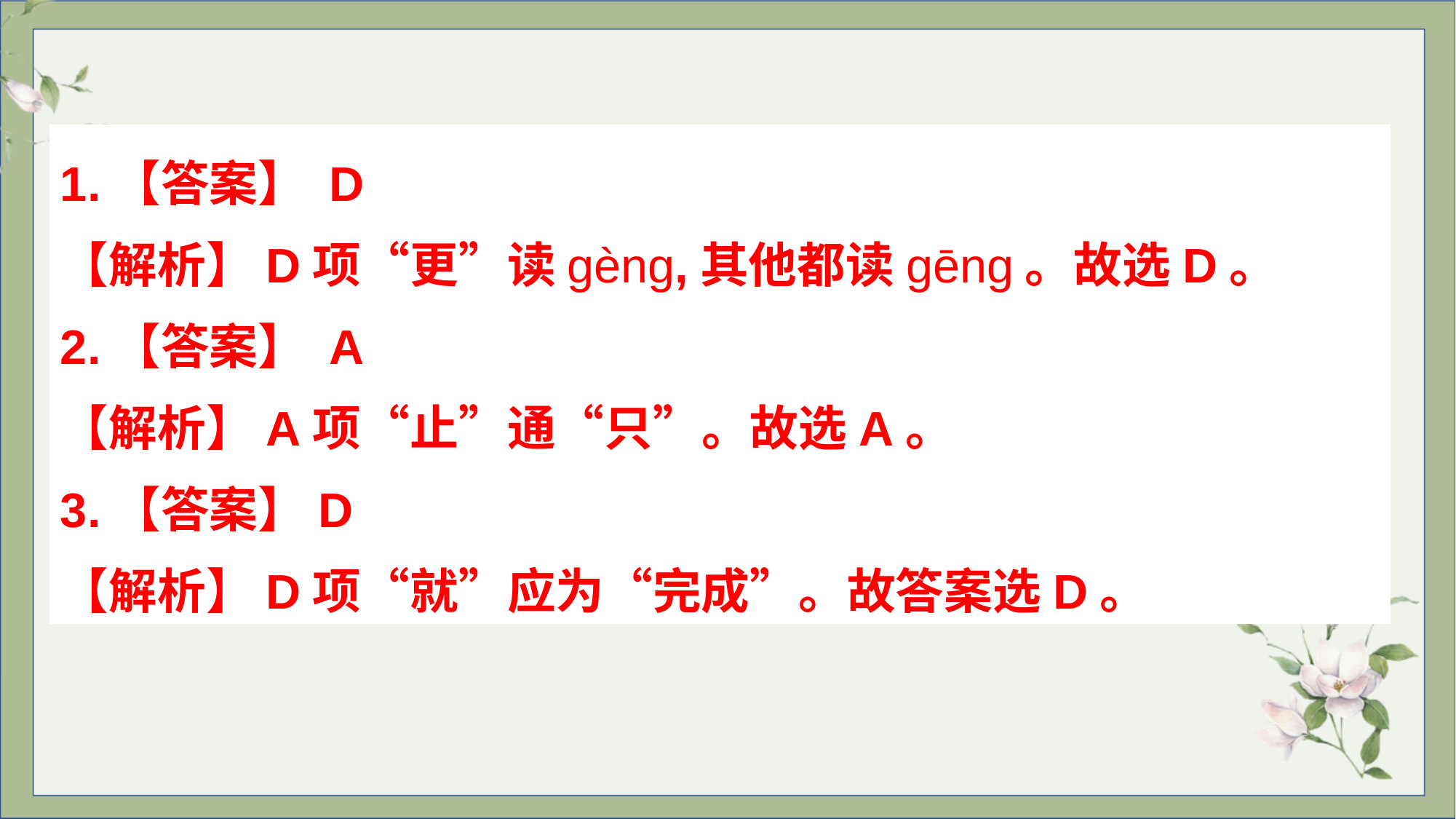

1.【答案】 D
【解析】D项“更”读gèng,其他都读gēng。故选D。
2.【答案】 A
【解析】A项“止”通“只”。故选A。
3.【答案】D
【解析】D项“就”应为“完成”。故答案选D。